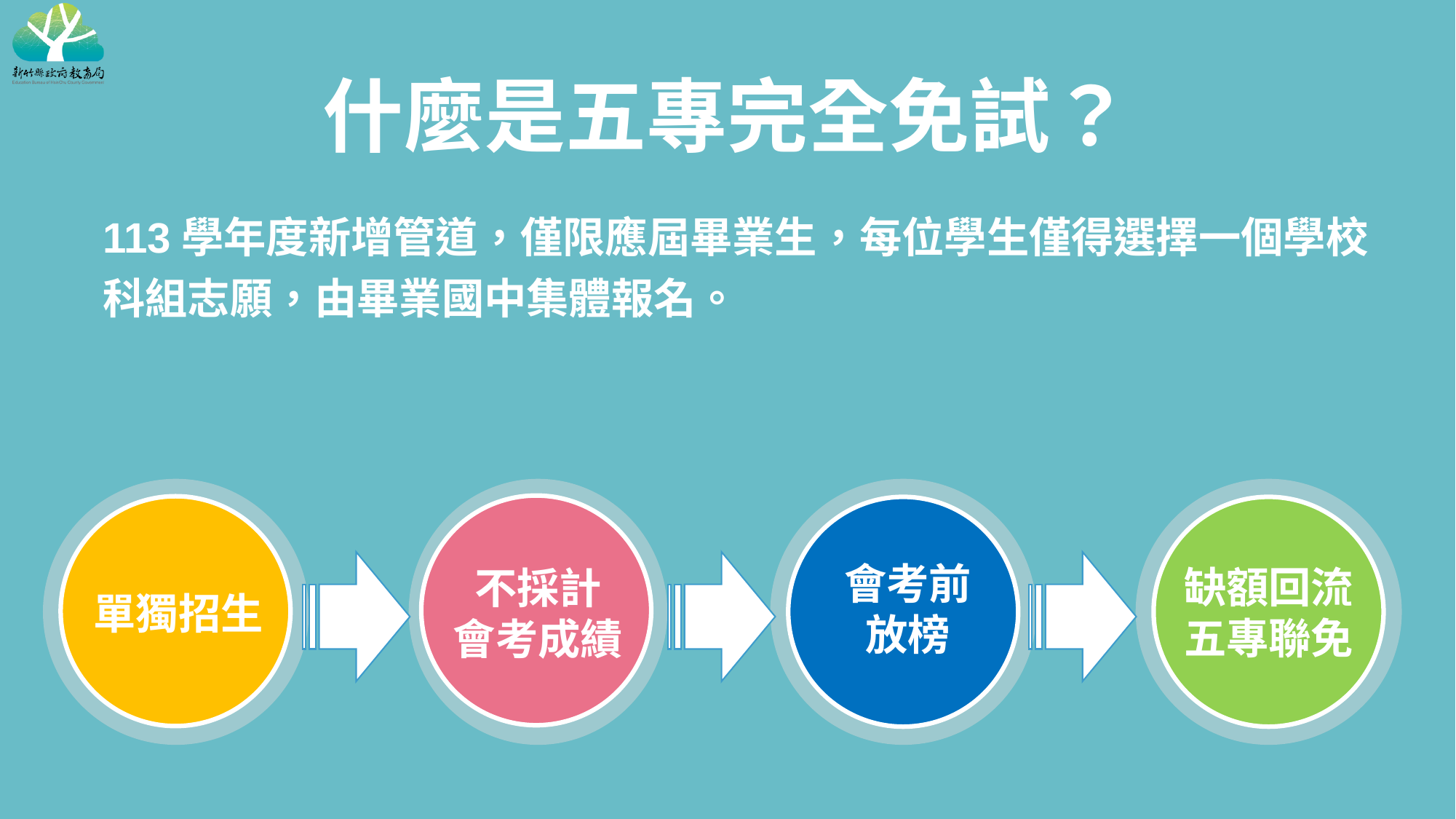

什麼是五專完全免試？
113學年度新增管道，僅限應屆畢業生，每位學生僅得選擇一個學校科組志願，由畢業國中集體報名。

單獨招生

不採計
會考成績

會考前
放榜

缺額回流
五專聯免